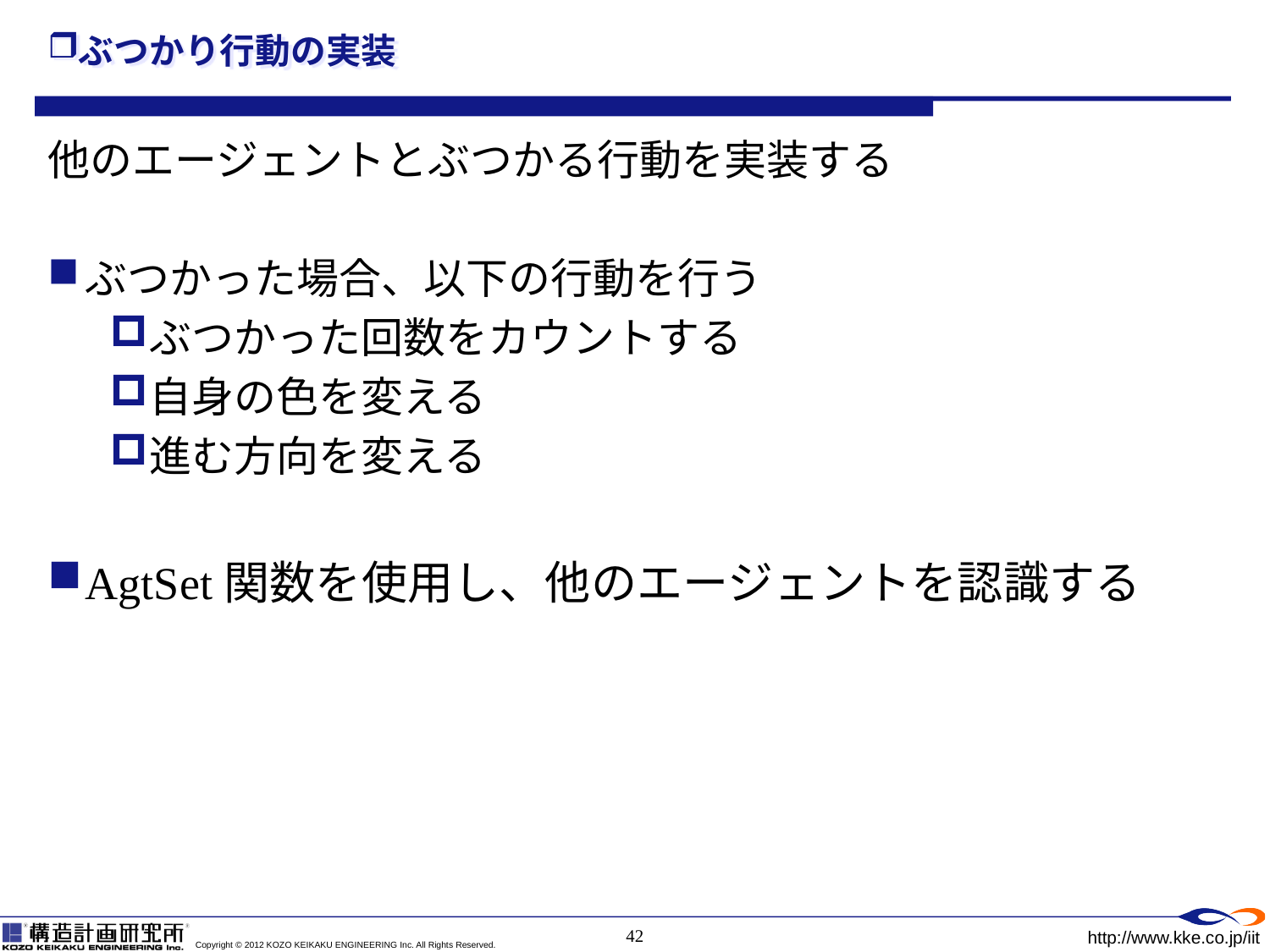

# ぶつかり行動の実装
他のエージェントとぶつかる行動を実装する

ぶつかった場合、以下の行動を行う
ぶつかった回数をカウントする
自身の色を変える
進む方向を変える

AgtSet関数を使用し、他のエージェントを認識する
42